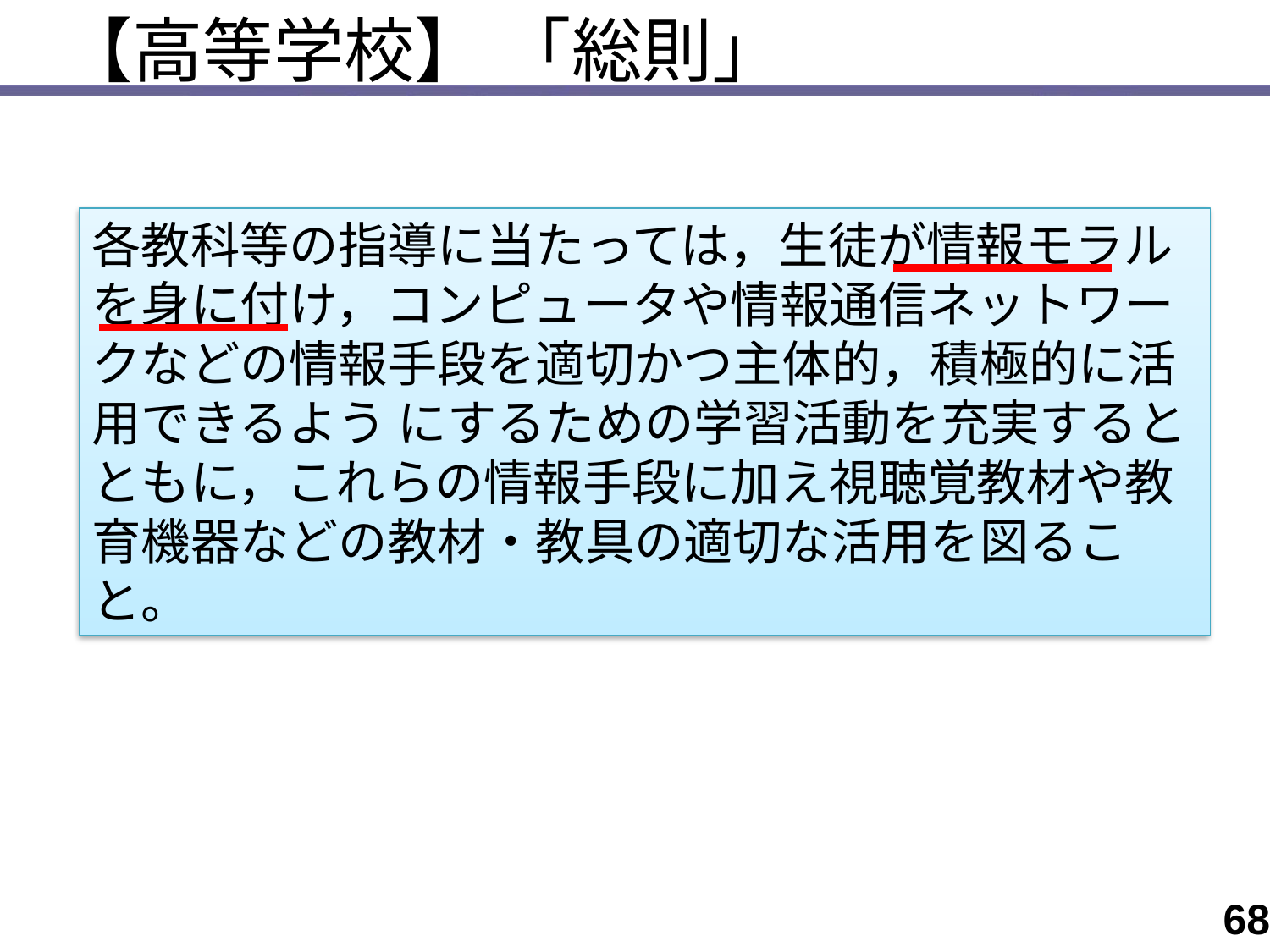

【高等学校】 「総則」
各教科等の指導に当たっては，生徒が情報モラルを身に付け，コンピュータや情報通信ネットワークなどの情報手段を適切かつ主体的，積極的に活用できるよう にするための学習活動を充実するとともに，これらの情報手段に加え視聴覚教材や教育機器などの教材・教具の適切な活用を図ること。
68